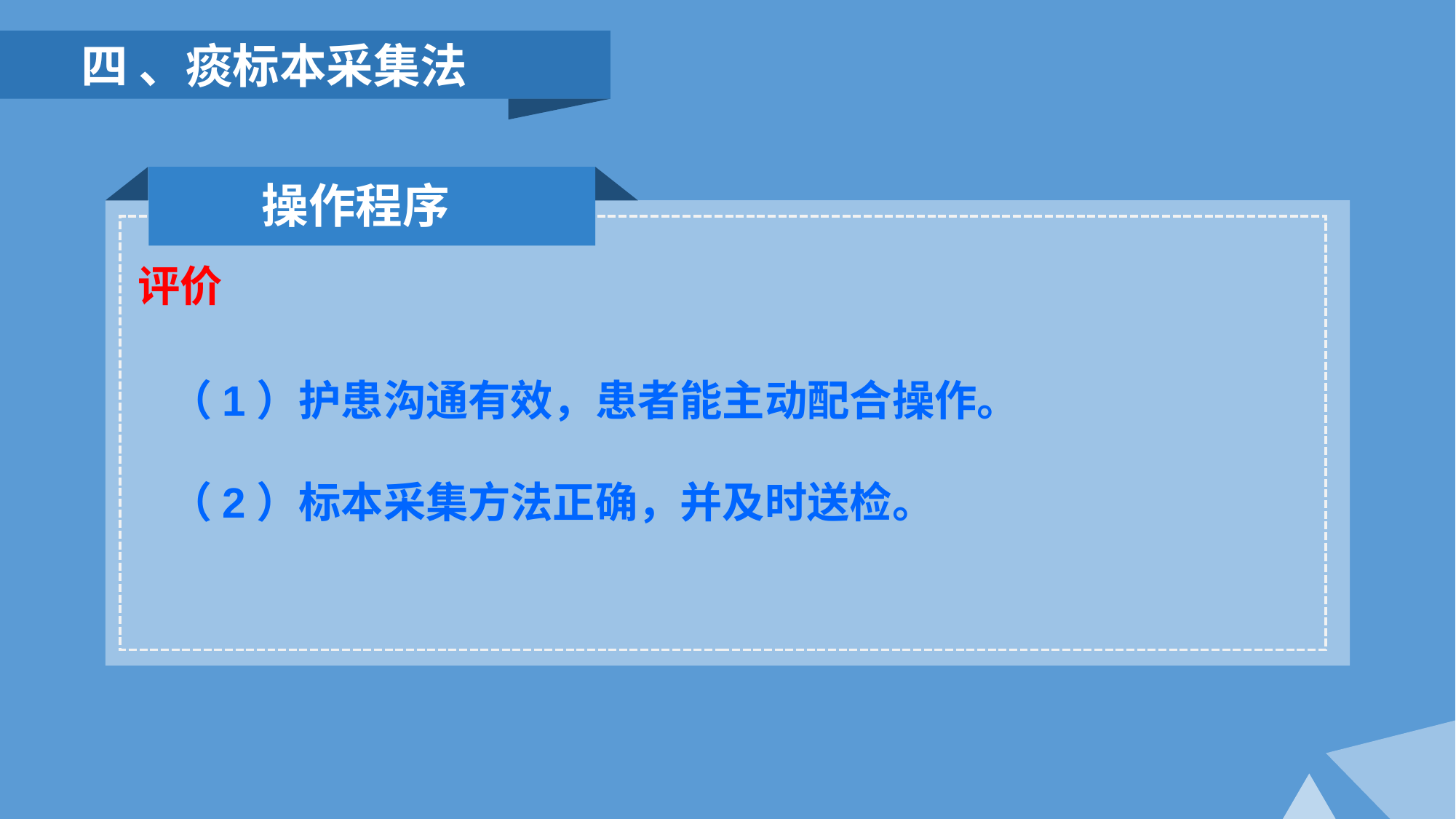

四 、痰标本采集法

操作程序

评价
（1）护患沟通有效，患者能主动配合操作。

（2）标本采集方法正确，并及时送检。